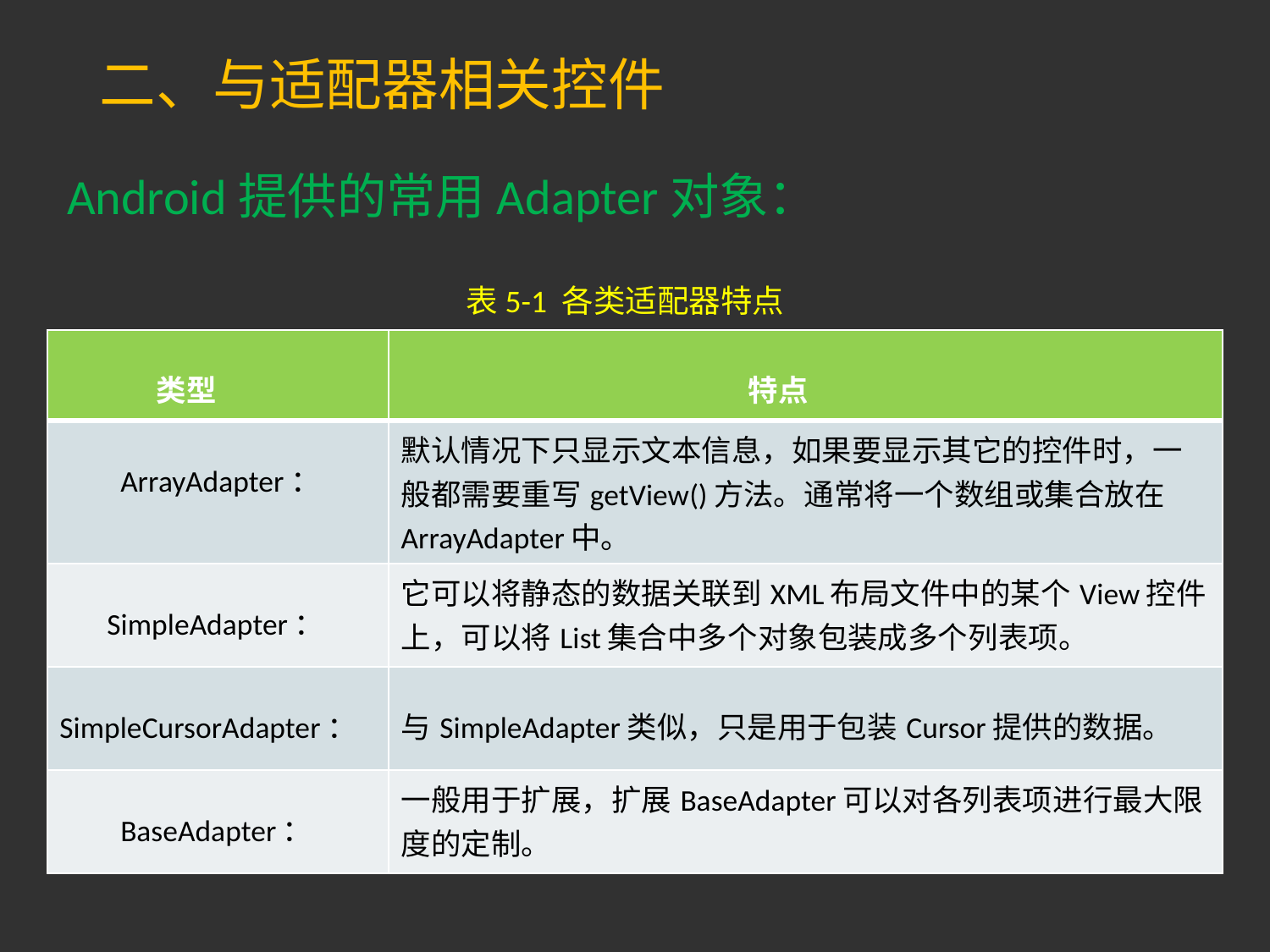

# 二、与适配器相关控件
Android提供的常用Adapter对象：

表5-1 各类适配器特点
| 类型 | 特点 |
| --- | --- |
| ArrayAdapter： | 默认情况下只显示文本信息，如果要显示其它的控件时，一般都需要重写getView()方法。通常将一个数组或集合放在ArrayAdapter中。 |
| SimpleAdapter： | 它可以将静态的数据关联到XML布局文件中的某个View控件上，可以将List集合中多个对象包装成多个列表项。 |
| SimpleCursorAdapter： | 与SimpleAdapter类似，只是用于包装Cursor提供的数据。 |
| BaseAdapter： | 一般用于扩展，扩展BaseAdapter可以对各列表项进行最大限度的定制。 |